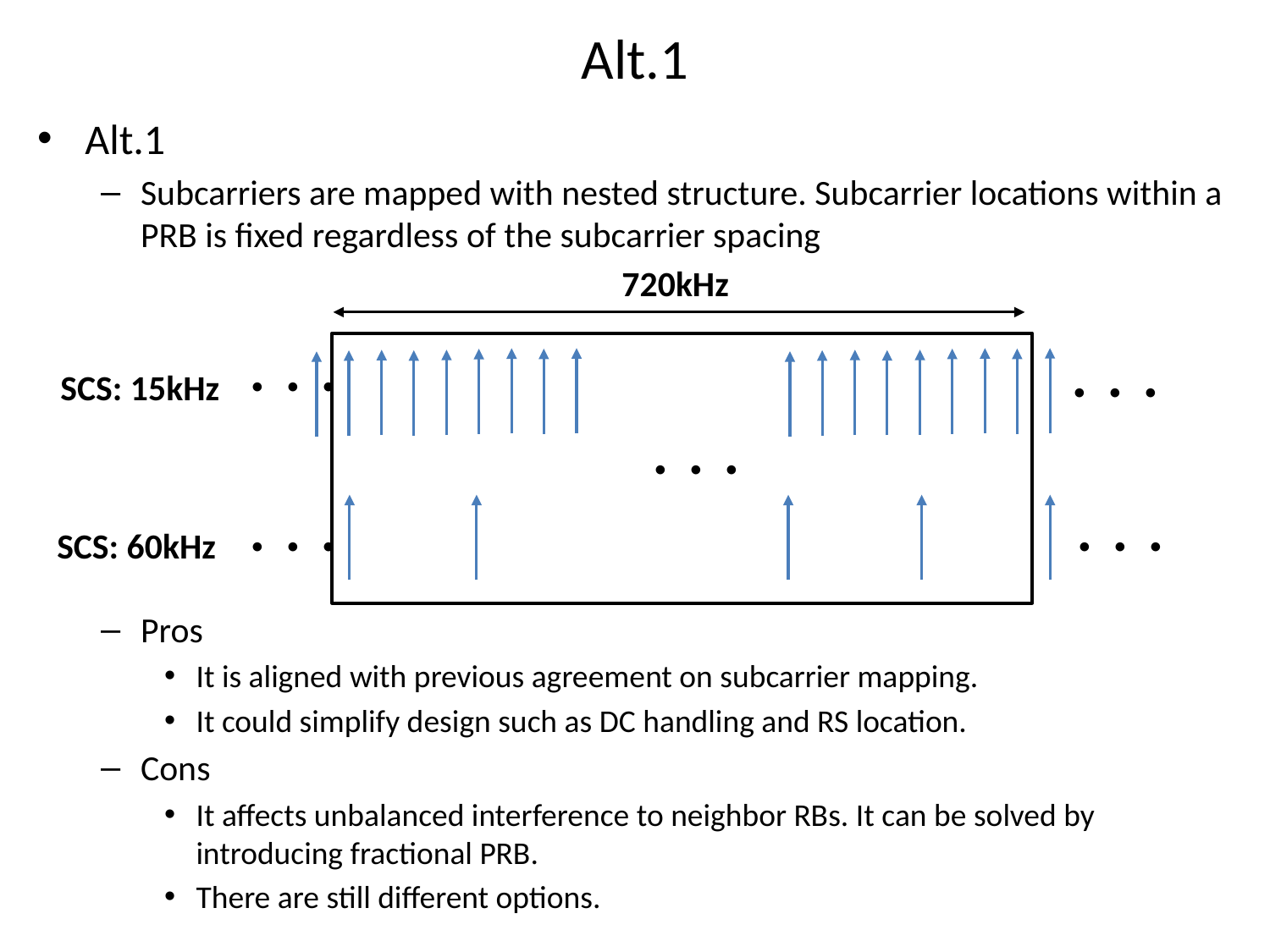

Alt.1
Alt.1
Subcarriers are mapped with nested structure. Subcarrier locations within a PRB is fixed regardless of the subcarrier spacing

Pros
It is aligned with previous agreement on subcarrier mapping.
It could simplify design such as DC handling and RS location.
Cons
It affects unbalanced interference to neighbor RBs. It can be solved by introducing fractional PRB.
There are still different options.
720kHz

SCS: 15kHz
・・・
・・・
・・・
 SCS: 60kHz
・・・
・・・